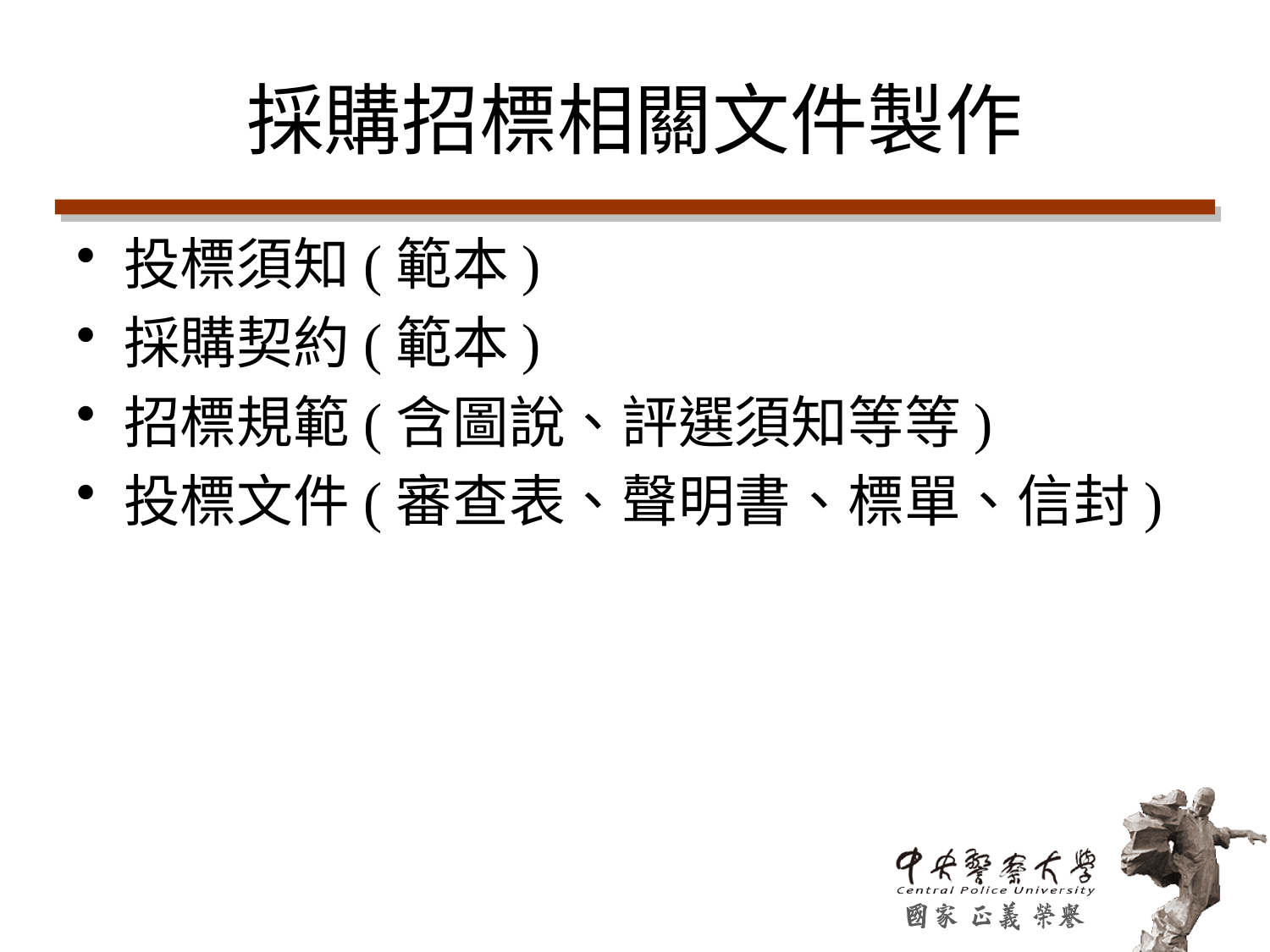

# 採購招標相關文件製作
投標須知(範本)
採購契約(範本)
招標規範(含圖說、評選須知等等)
投標文件(審查表、聲明書、標單、信封)